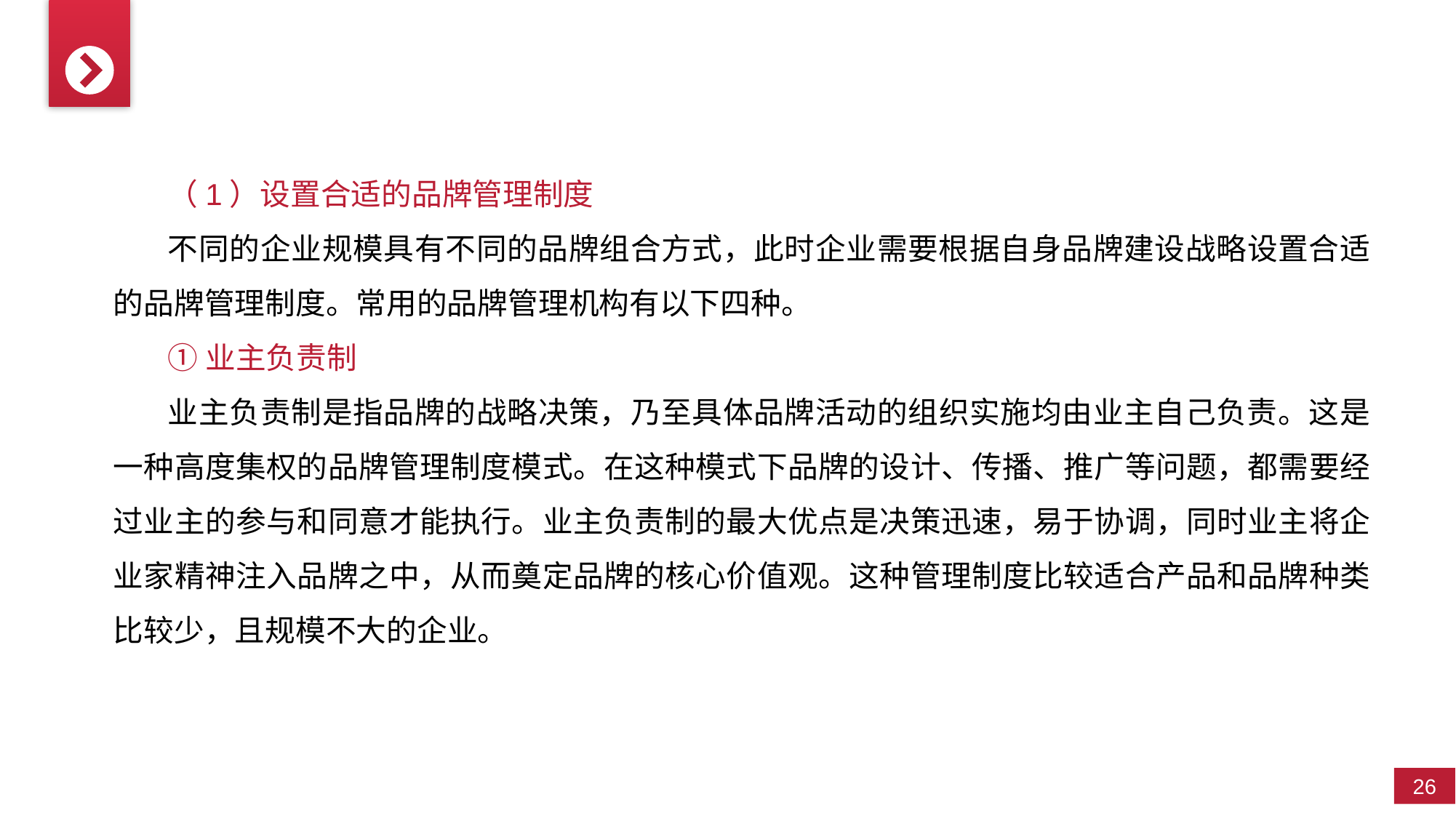

（1）设置合适的品牌管理制度
不同的企业规模具有不同的品牌组合方式，此时企业需要根据自身品牌建设战略设置合适的品牌管理制度。常用的品牌管理机构有以下四种。
①业主负责制
业主负责制是指品牌的战略决策，乃至具体品牌活动的组织实施均由业主自己负责。这是一种高度集权的品牌管理制度模式。在这种模式下品牌的设计、传播、推广等问题，都需要经过业主的参与和同意才能执行。业主负责制的最大优点是决策迅速，易于协调，同时业主将企业家精神注入品牌之中，从而奠定品牌的核心价值观。这种管理制度比较适合产品和品牌种类比较少，且规模不大的企业。